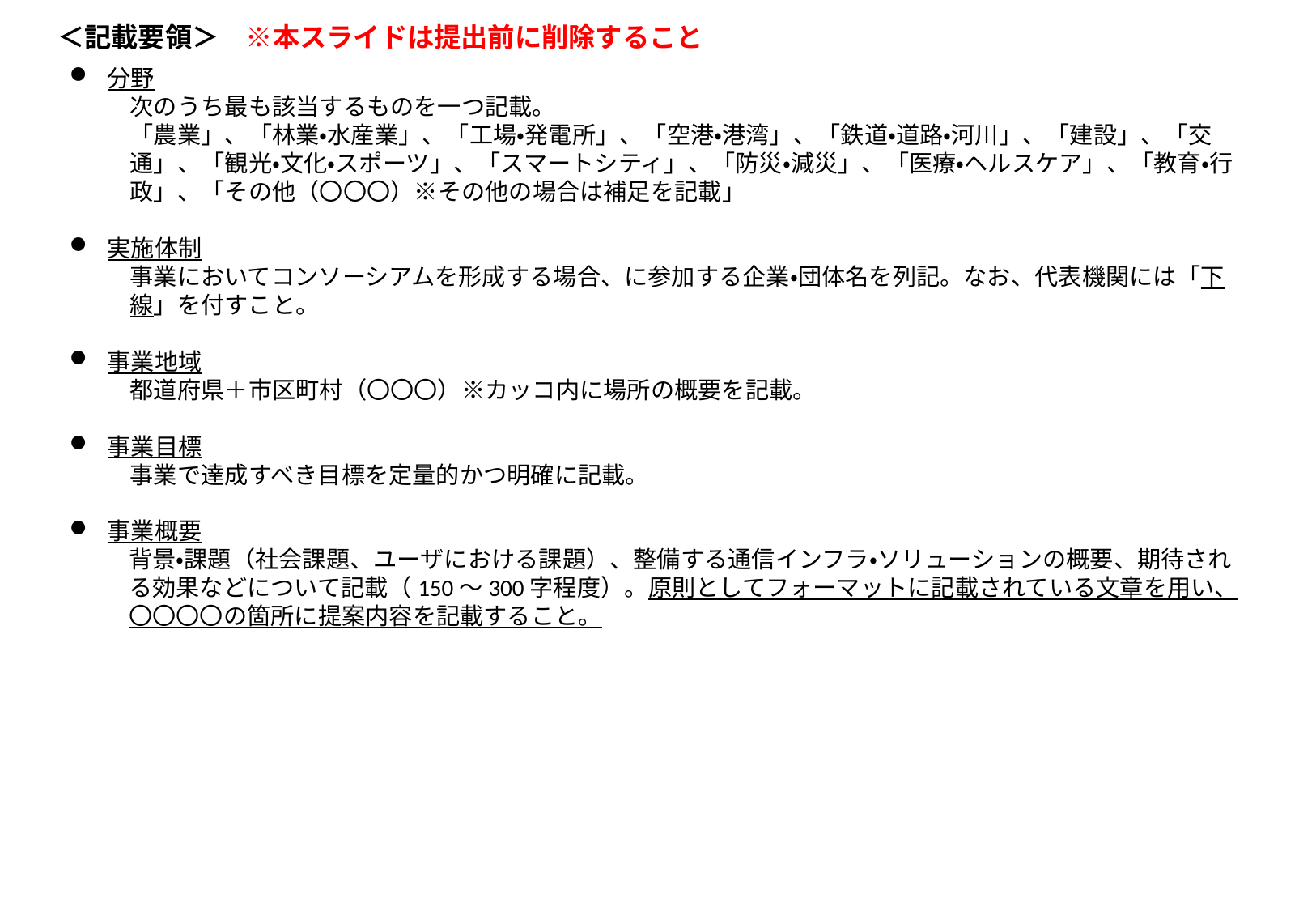

＜記載要領＞　※本スライドは提出前に削除すること
分野
次のうち最も該当するものを一つ記載。
「農業」、「林業・水産業」、「工場・発電所」、「空港・港湾」、「鉄道・道路・河川」、「建設」、「交通」、「観光・文化・スポーツ」、「スマートシティ」、「防災・減災」、「医療・ヘルスケア」、「教育・行政」、「その他（〇〇〇）※その他の場合は補足を記載」

実施体制
事業においてコンソーシアムを形成する場合、に参加する企業・団体名を列記。なお、代表機関には「下線」を付すこと。

事業地域
都道府県＋市区町村（〇〇〇）※カッコ内に場所の概要を記載。

事業目標
事業で達成すべき目標を定量的かつ明確に記載。

事業概要
背景・課題（社会課題、ユーザにおける課題）、整備する通信インフラ・ソリューションの概要、期待される効果などについて記載（150～300字程度）。原則としてフォーマットに記載されている文章を用い、〇〇〇〇の箇所に提案内容を記載すること。